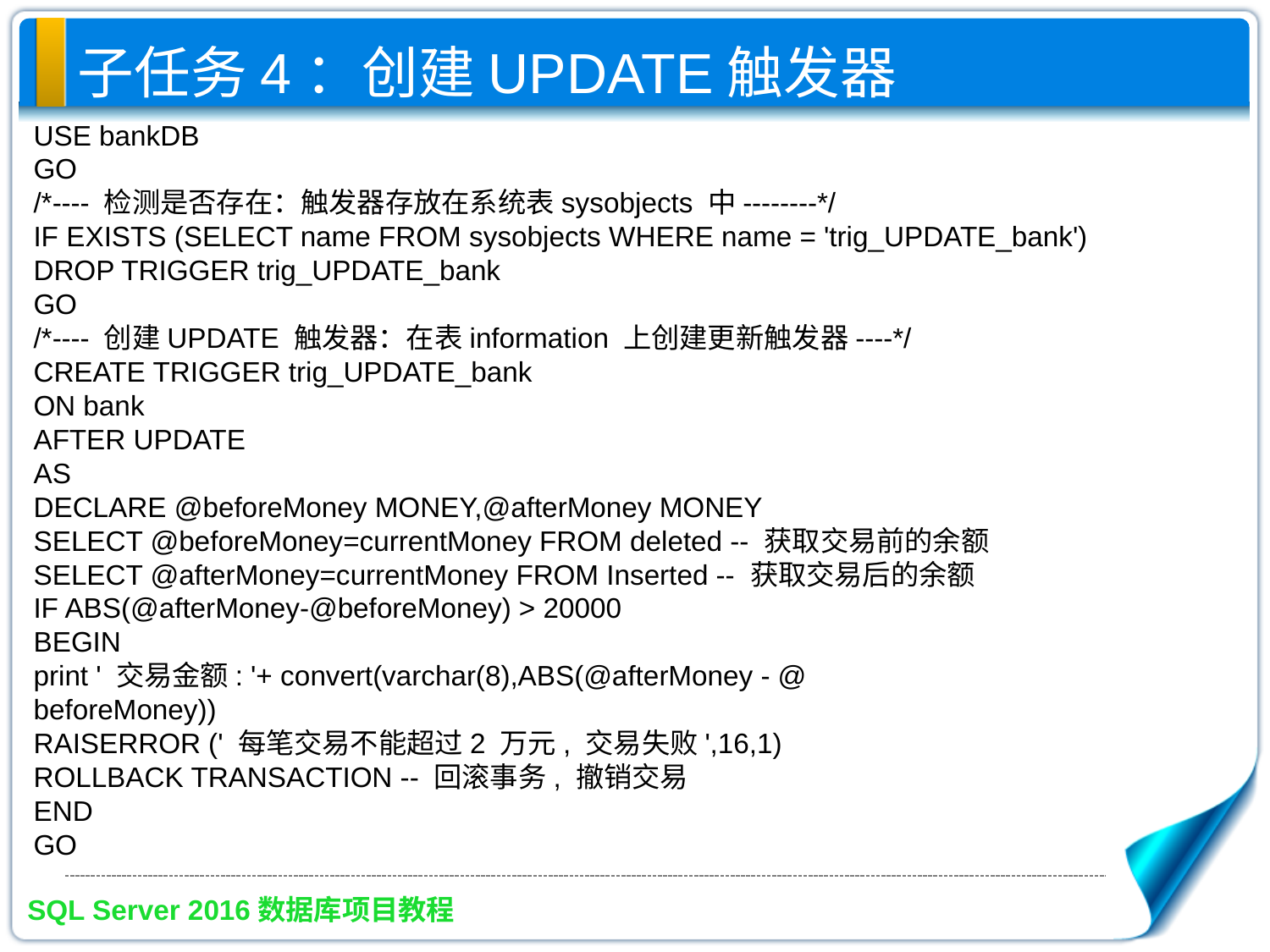

子任务4：创建UPDATE触发器
USE bankDB
GO
/*---- 检测是否存在：触发器存放在系统表sysobjects 中--------*/
IF EXISTS (SELECT name FROM sysobjects WHERE name = 'trig_UPDATE_bank')
DROP TRIGGER trig_UPDATE_bank
GO
/*---- 创建UPDATE 触发器：在表information 上创建更新触发器----*/
CREATE TRIGGER trig_UPDATE_bank
ON bank
AFTER UPDATE
AS
DECLARE @beforeMoney MONEY,@afterMoney MONEY
SELECT @beforeMoney=currentMoney FROM deleted -- 获取交易前的余额
SELECT @afterMoney=currentMoney FROM Inserted -- 获取交易后的余额
IF ABS(@afterMoney-@beforeMoney) > 20000
BEGIN
print ' 交易金额: '+ convert(varchar(8),ABS(@afterMoney - @
beforeMoney))
RAISERROR (' 每笔交易不能超过2 万元, 交易失败',16,1)
ROLLBACK TRANSACTION -- 回滚事务, 撤销交易
END
GO